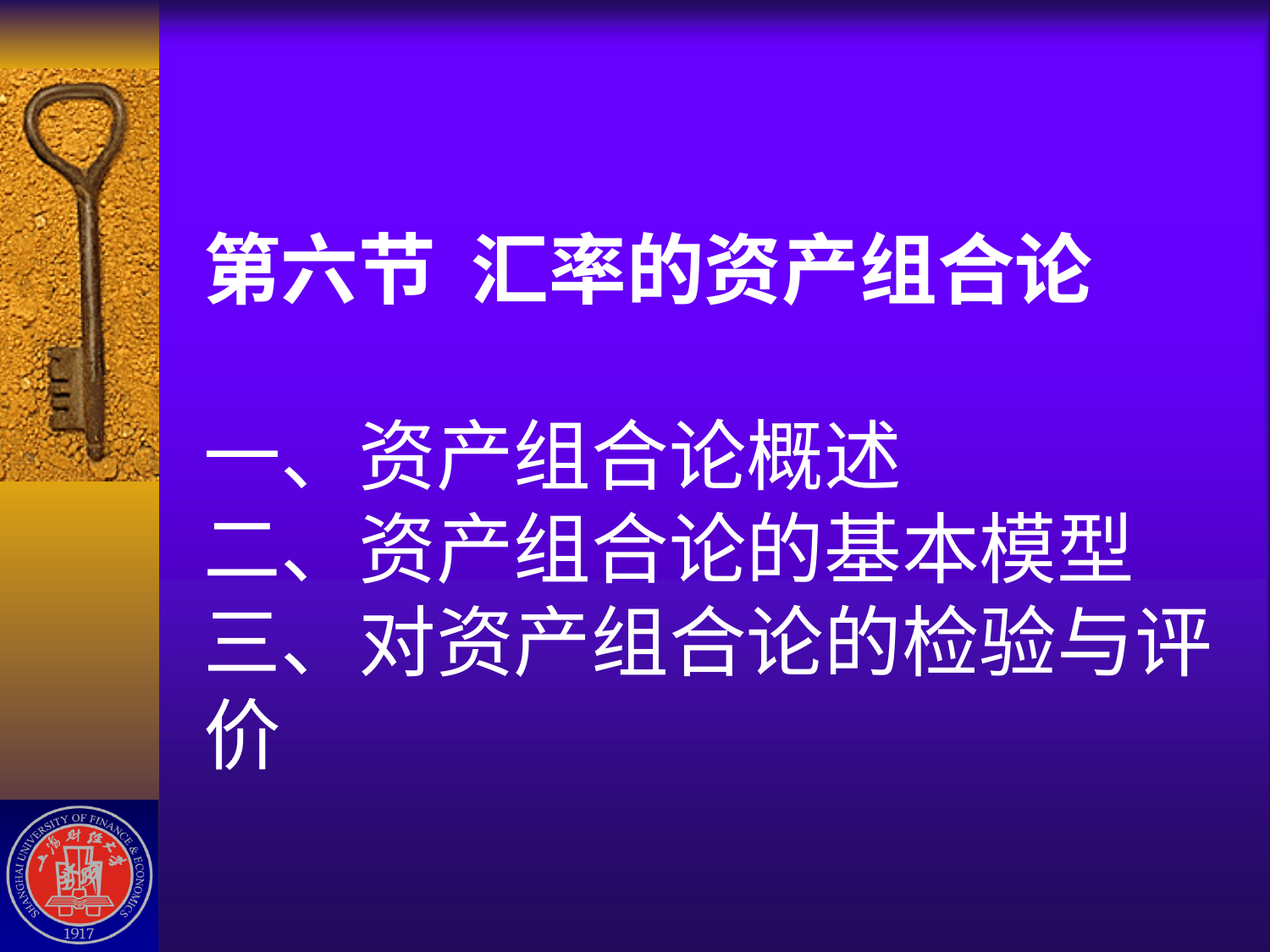

# 第六节  汇率的资产组合论 一、资产组合论概述 二、资产组合论的基本模型 三、对资产组合论的检验与评价